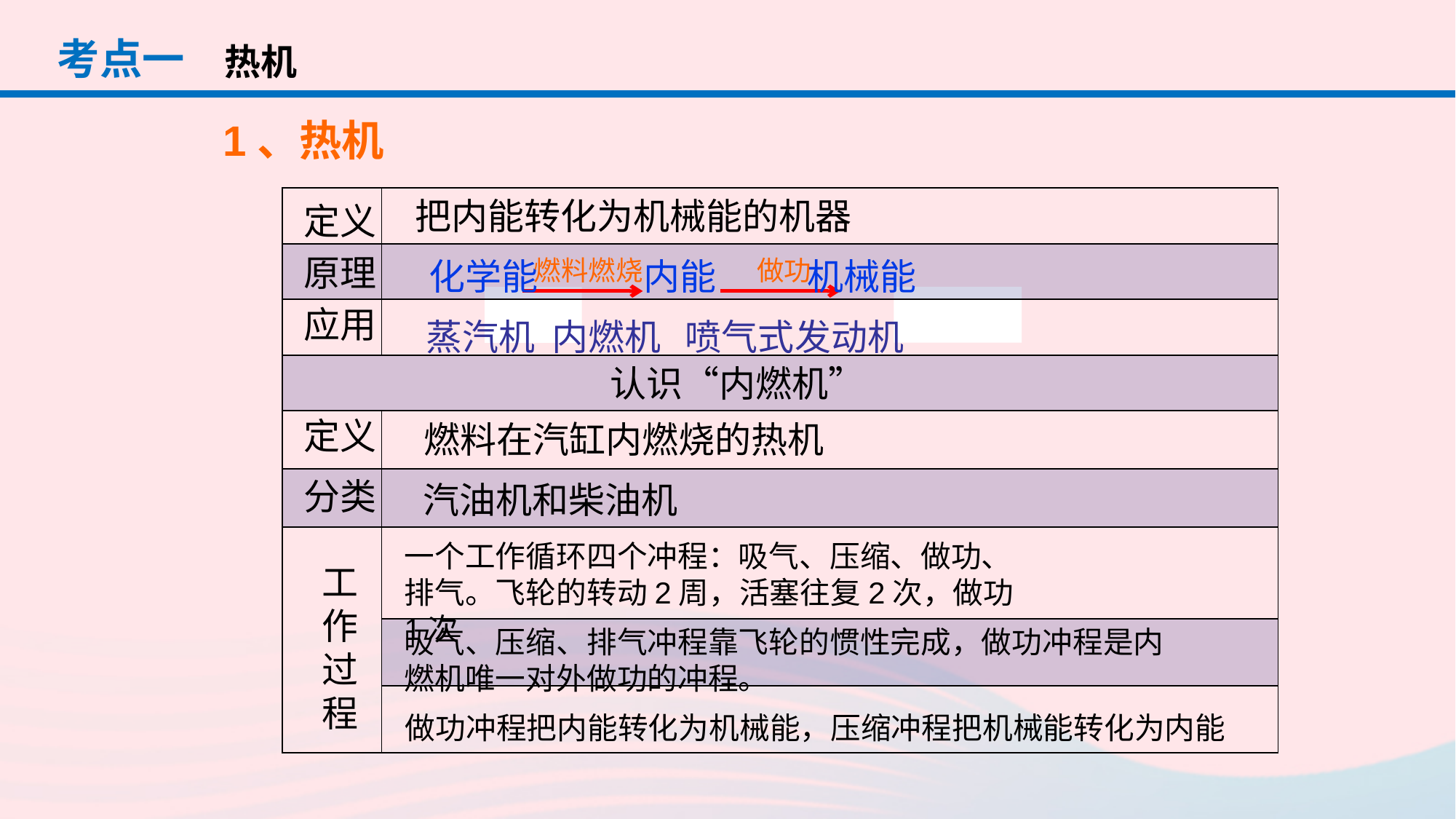

考点一
热机
1、热机
|  |  |
| --- | --- |
|  |  |
|  |  |
|  |  |
|  |  |
|  |  |
|  |  |
|  |  |
|  |  |
把内能转化为机械能的机器
定义
原理
化学能             内能           机械能
燃料燃烧
做功

应用
蒸汽机  内燃机   喷气式发动机
认识“内燃机”
定义
燃料在汽缸内燃烧的热机
分类
汽油机和柴油机
一个工作循环四个冲程：吸气、压缩、做功、排气。飞轮的转动2周，活塞往复2次，做功1次
工作过程
吸气、压缩、排气冲程靠飞轮的惯性完成，做功冲程是内燃机唯一对外做功的冲程。
做功冲程把内能转化为机械能，压缩冲程把机械能转化为内能